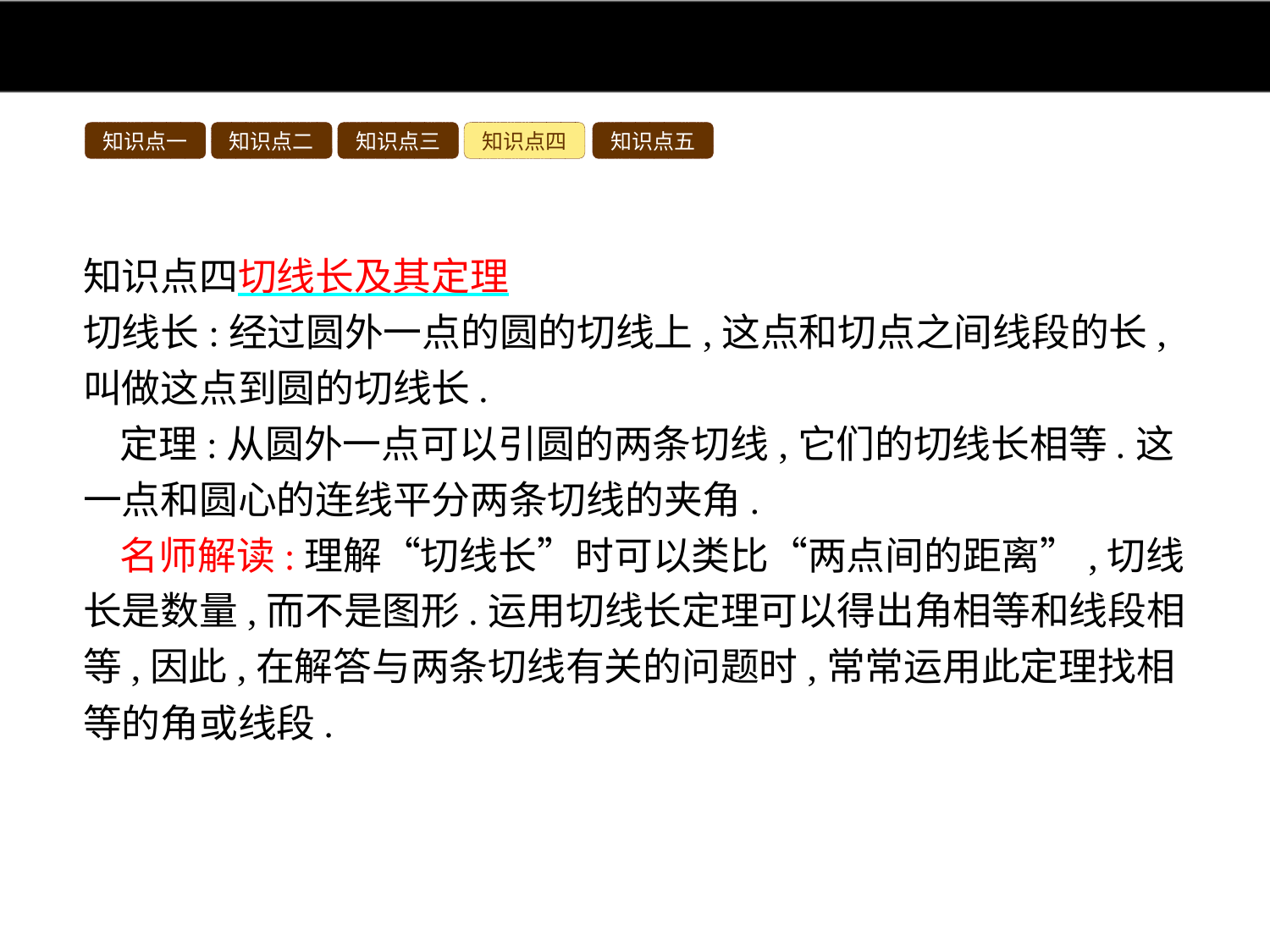

知识点一
知识点二
知识点三
知识点四
知识点五
知识点四切线长及其定理
切线长:经过圆外一点的圆的切线上,这点和切点之间线段的长,叫做这点到圆的切线长.
定理:从圆外一点可以引圆的两条切线,它们的切线长相等.这一点和圆心的连线平分两条切线的夹角.
名师解读:理解“切线长”时可以类比“两点间的距离”,切线长是数量,而不是图形.运用切线长定理可以得出角相等和线段相等,因此,在解答与两条切线有关的问题时,常常运用此定理找相等的角或线段.